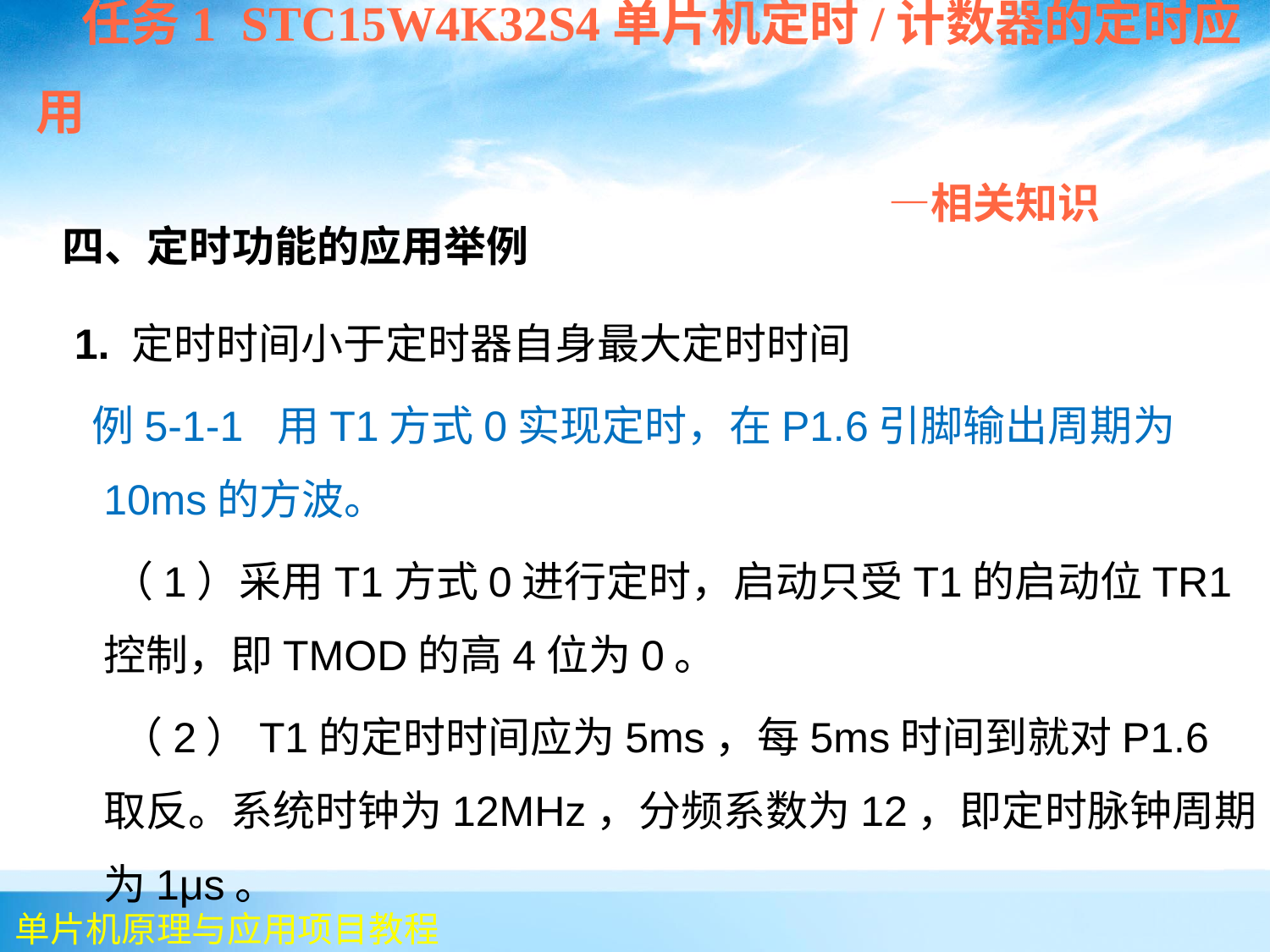

任务1  STC15W4K32S4单片机定时/计数器的定时应用
                                                                            —相关知识
四、定时功能的应用举例
 1. 定时时间小于定时器自身最大定时时间
  例5-1-1  用T1方式0实现定时，在P1.6引脚输出周期为10ms的方波。
    （1）采用T1方式0进行定时，启动只受T1的启动位TR1控制，即TMOD的高4位为0。
     （2）T1的定时时间应为5ms，每5ms时间到就对P1.6取反。系统时钟为12MHz，分频系数为12，即定时脉钟周期为1μs。